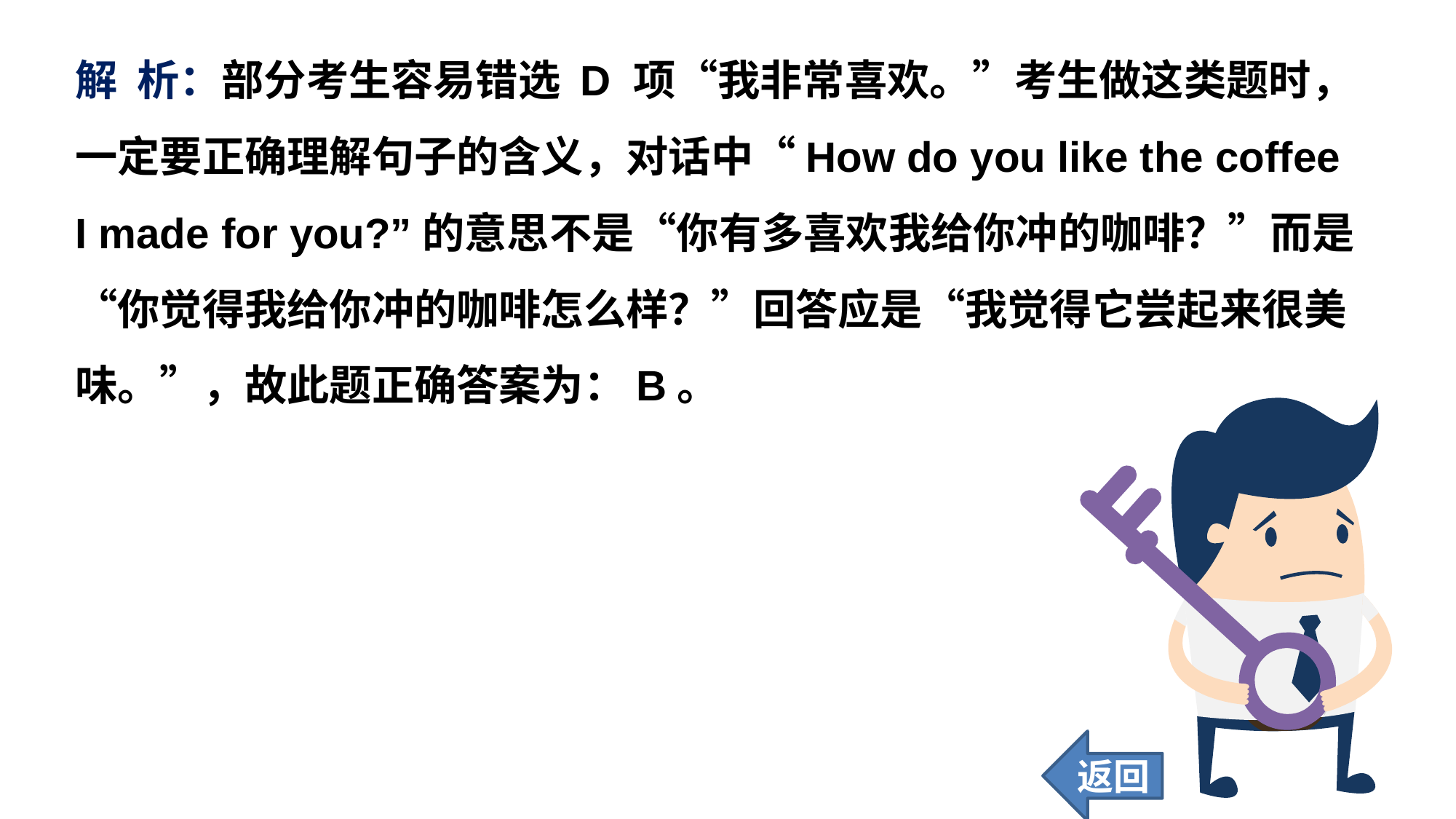

解  析：部分考生容易错选 D 项“我非常喜欢。”考生做这类题时，一定要正确理解句子的含义，对话中“How do you like the coffee I made for you?”的意思不是“你有多喜欢我给你冲的咖啡？”而是“你觉得我给你冲的咖啡怎么样？”回答应是“我觉得它尝起来很美味。”，故此题正确答案为：B。

返回
18